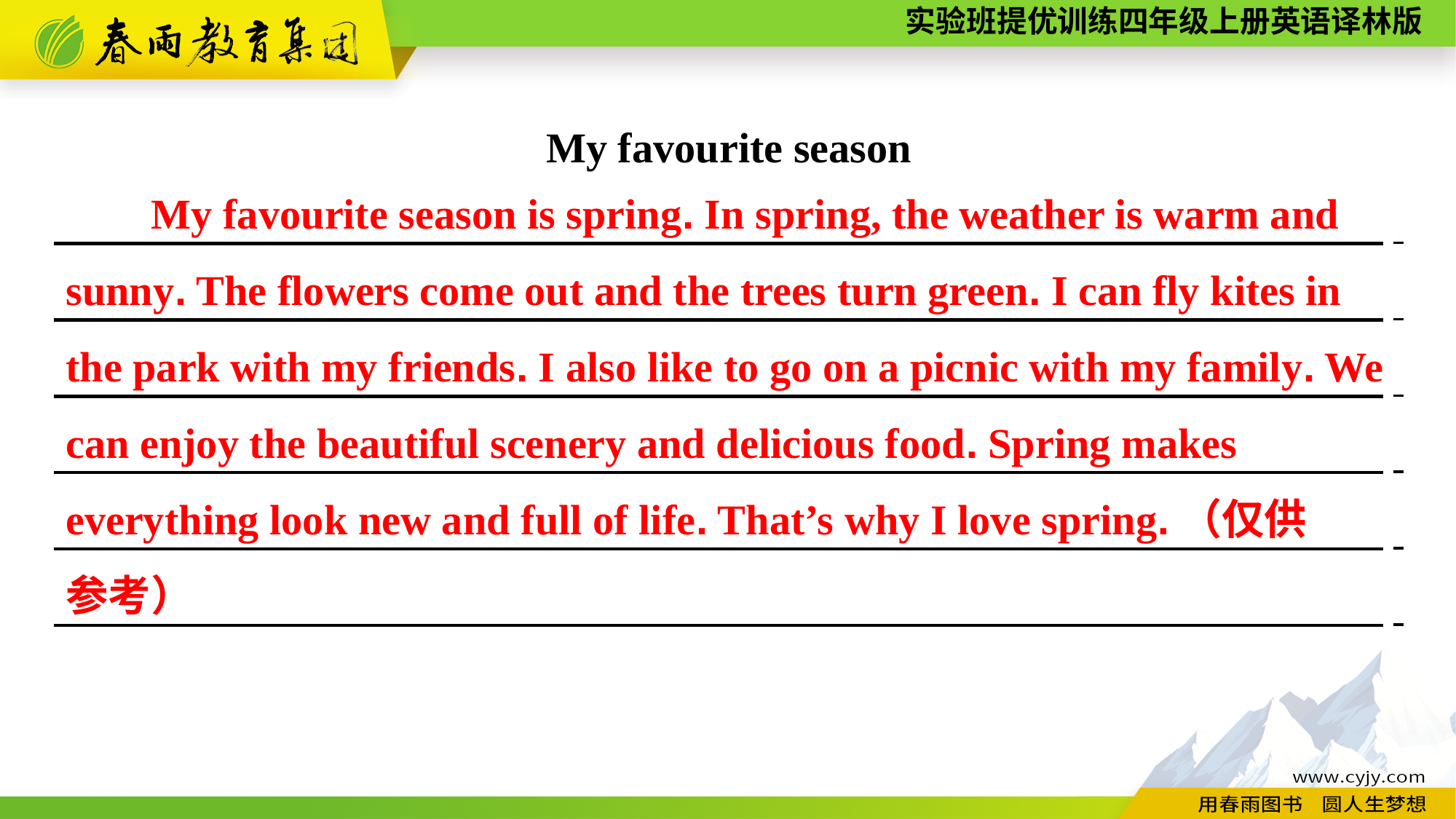

My favourite season
　　　　　　　　　　　　　　　　　　　　　　　      　　　　　　　.
　　　　　　　　　　　　　　　　　　　　　　　      　　　　　　　.
　　　　　　　　　　　　　　　　　　　　　　　      　　　　　　　.
　　　　　　　　　　　　　　　　　　　　　　　      　　　　　　　.
　　　　　　　　　　　　　　　　　　　　　　　      　　　　　　　.
　　　　　　　　　　　　　　　　　　　　　　　      　　　　　　　.
My favourite season is spring. In spring, the weather is warm and sunny. The flowers come out and the trees turn green. I can fly kites in the park with my friends. I also like to go on a picnic with my family. We can enjoy the beautiful scenery and delicious food. Spring makes everything look new and full of life. That’s why I love spring.（仅供
参考）